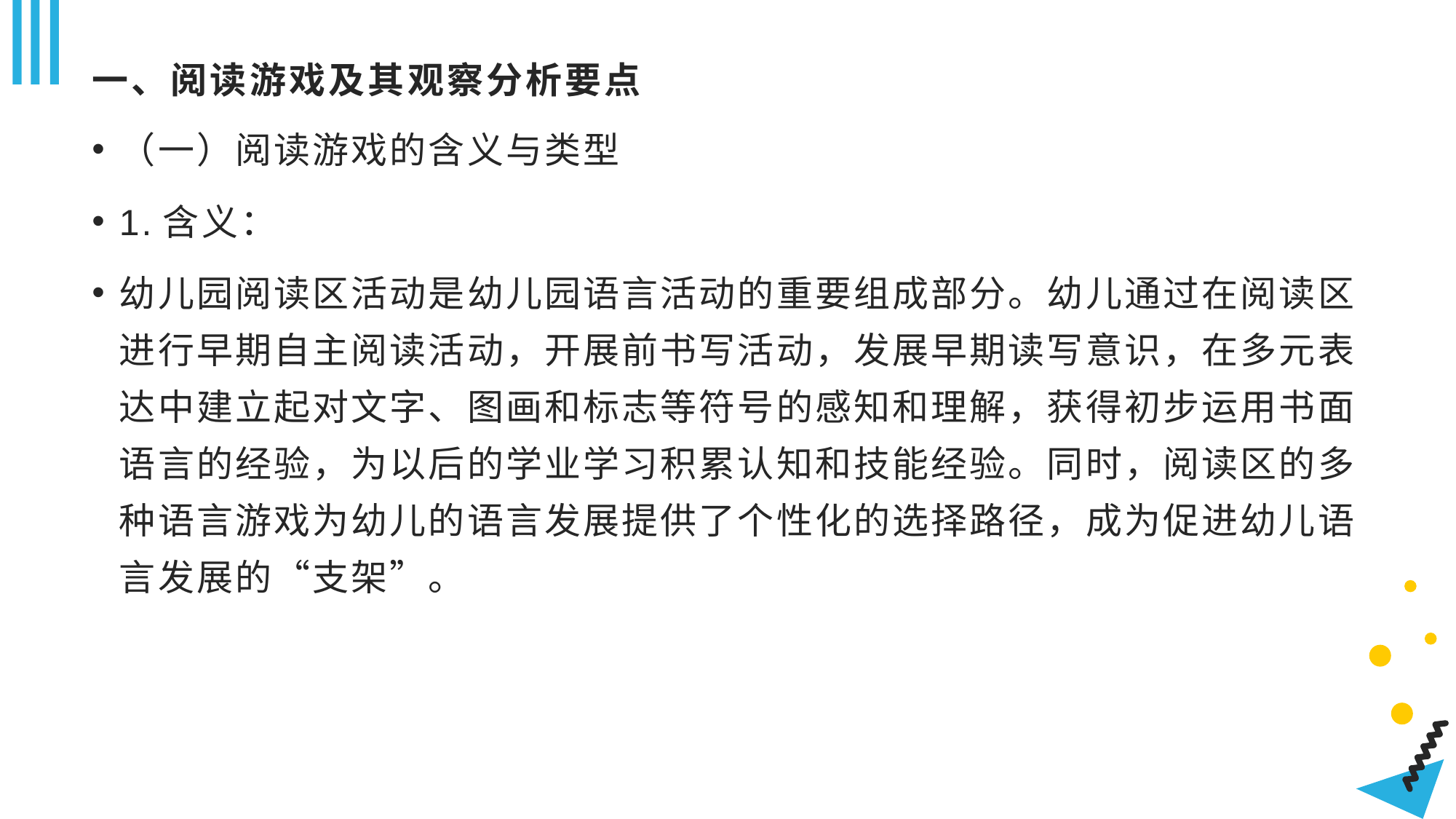

# 一、阅读游戏及其观察分析要点
（一）阅读游戏的含义与类型
1.含义：
幼儿园阅读区活动是幼儿园语言活动的重要组成部分。幼儿通过在阅读区进行早期自主阅读活动，开展前书写活动，发展早期读写意识，在多元表达中建立起对文字、图画和标志等符号的感知和理解，获得初步运用书面语言的经验，为以后的学业学习积累认知和技能经验。同时，阅读区的多种语言游戏为幼儿的语言发展提供了个性化的选择路径，成为促进幼儿语言发展的“支架”。